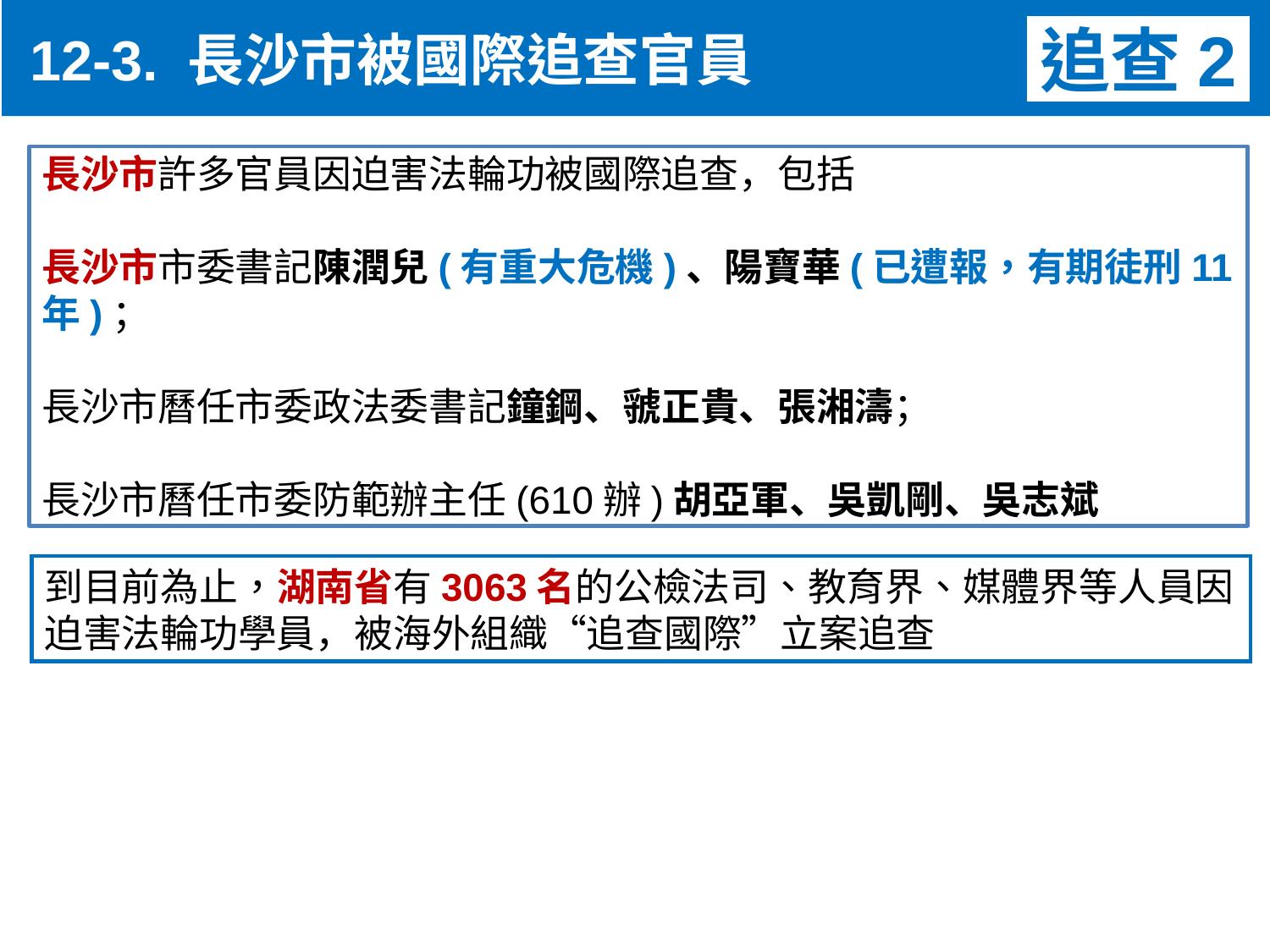

12-3. 長沙市被國際追查官員
追查2
長沙市許多官員因迫害法輪功被國際追查，包括

長沙市市委書記陳潤兒(有重大危機)、陽寶華(已遭報，有期徒刑11年)；

長沙市曆任市委政法委書記鐘鋼、虢正貴、張湘濤；

長沙市曆任市委防範辦主任(610辦)胡亞軍、吳凱剛、吳志斌
到目前為止，湖南省有3063名的公檢法司、教育界、媒體界等人員因迫害法輪功學員，被海外組織“追查國際”立案追查